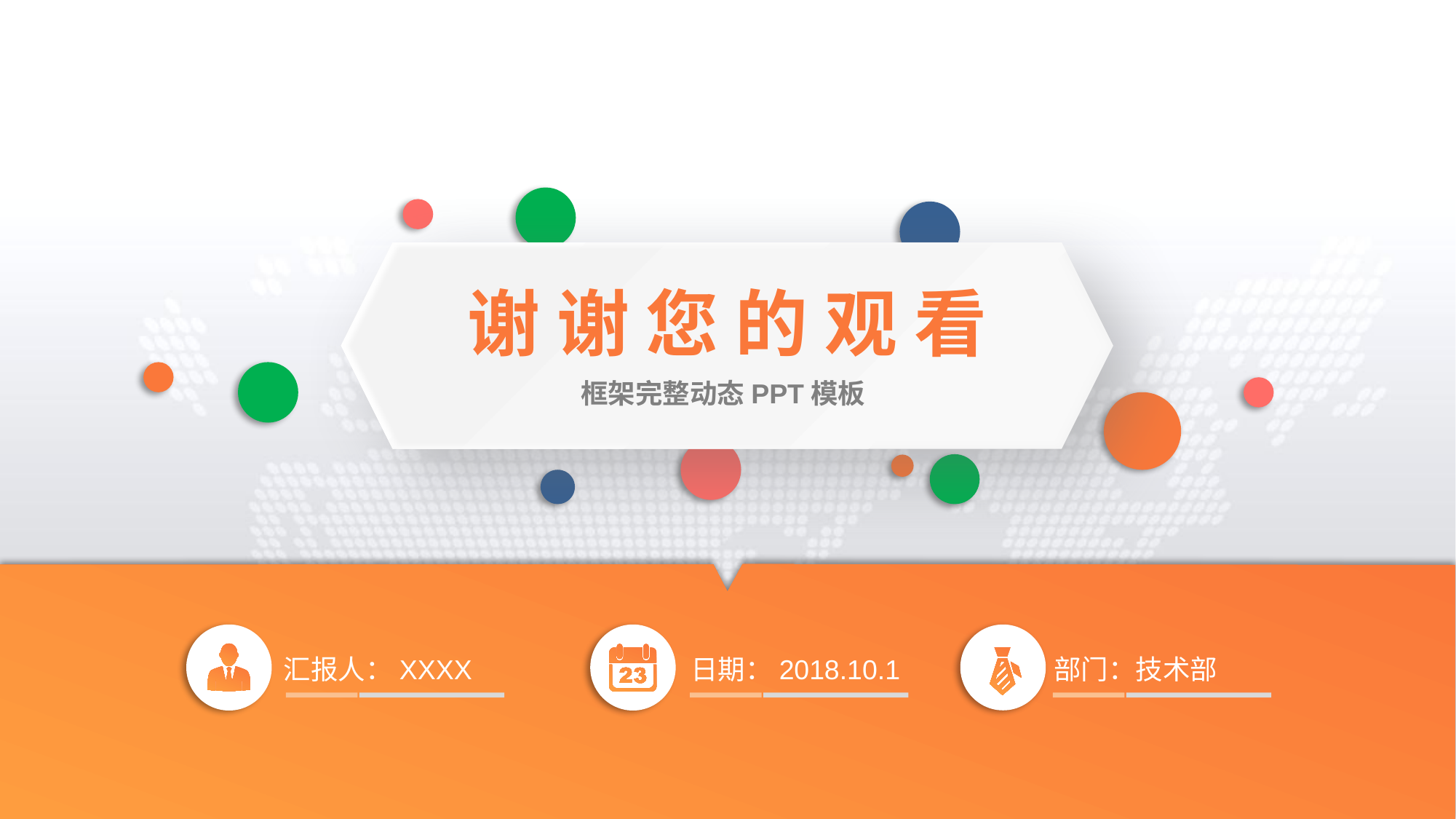

谢 谢 您 的 观 看

框架完整动态PPT模板

汇报人：XXXX

日期：2018.10.1

部门：技术部